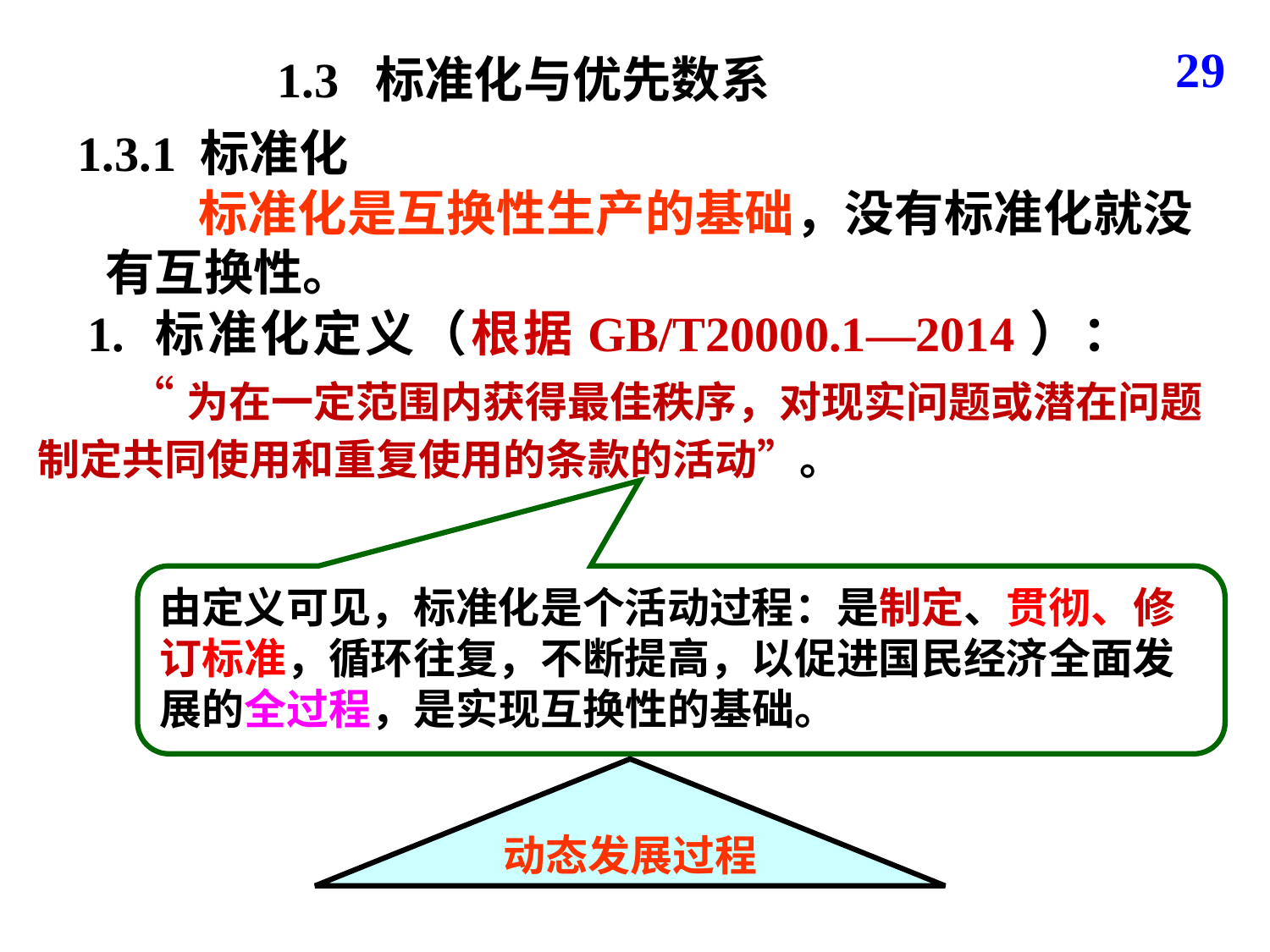

29
1.3  标准化与优先数系
1.3.1 标准化
       标准化是互换性生产的基础，没有标准化就没有互换性。
1. 标准化定义（根据GB/T20000.1—2014）：
        “为在一定范围内获得最佳秩序，对现实问题或潜在问题制定共同使用和重复使用的条款的活动”。
由定义可见，标准化是个活动过程：是制定、贯彻、修订标准，循环往复，不断提高，以促进国民经济全面发展的全过程，是实现互换性的基础。
动态发展过程